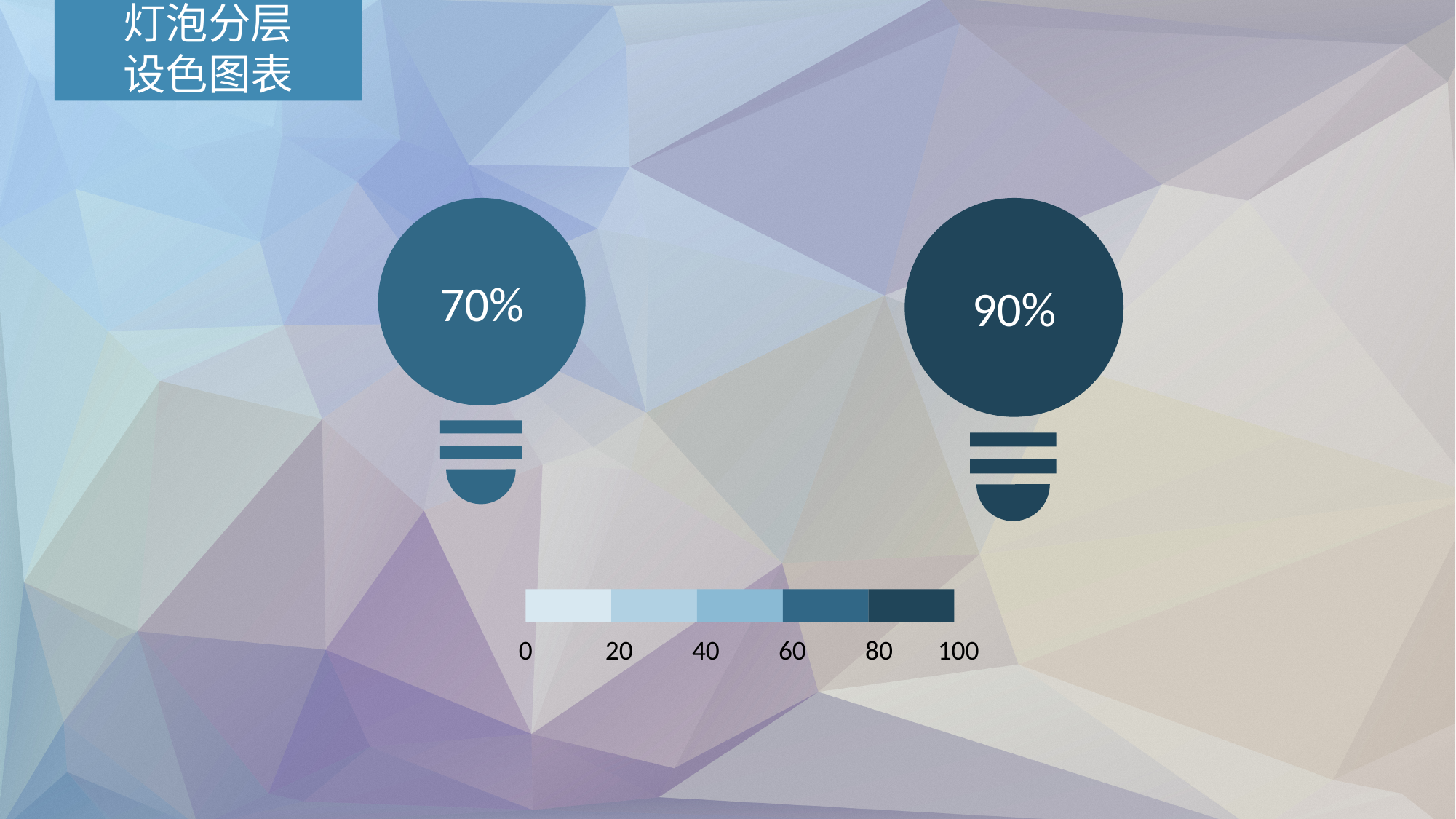

灯泡分层
设色图表
70%

90%

0
20
40
60
80
100